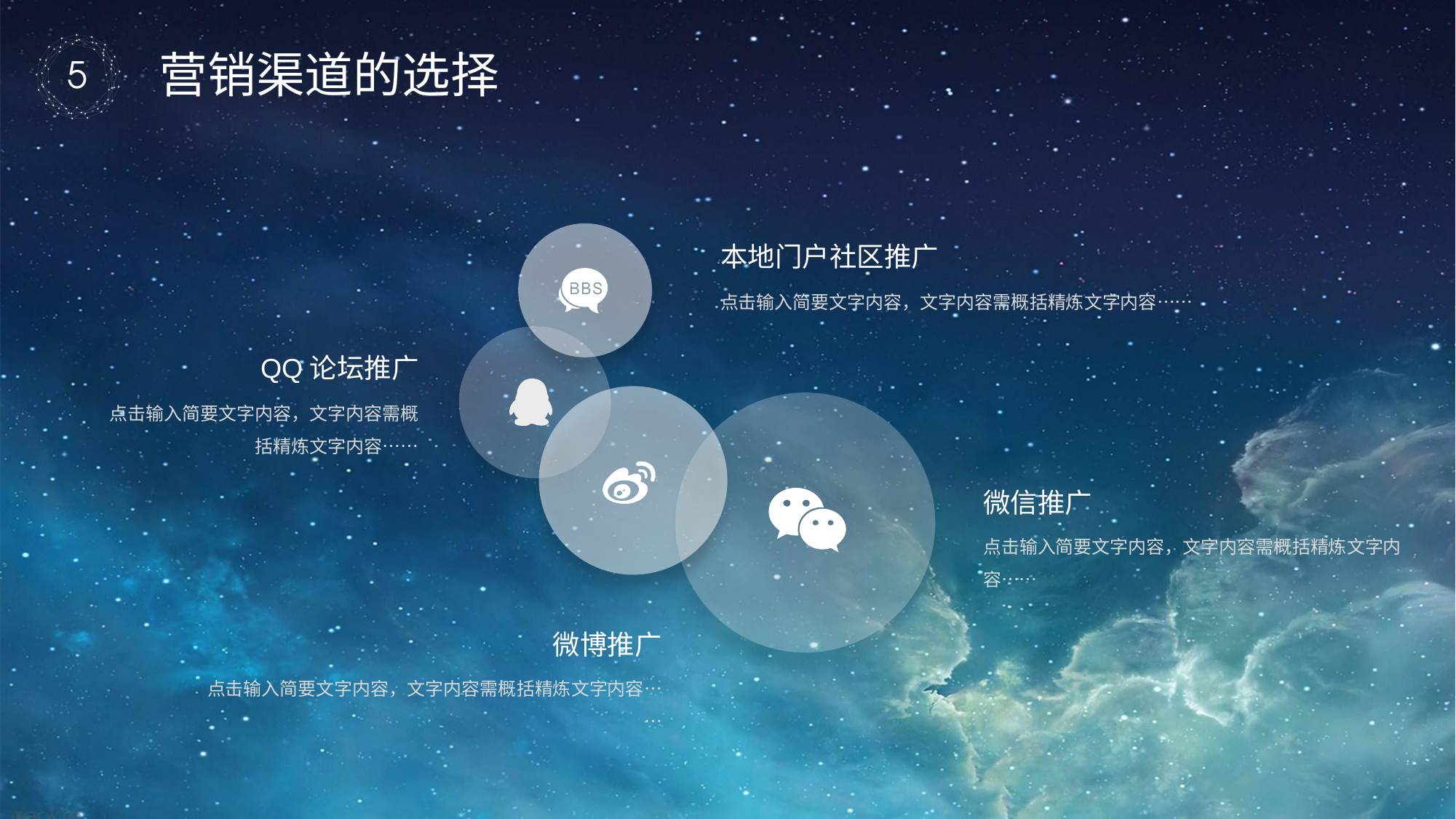

营销渠道的选择

本地门户社区推广
点击输入简要文字内容，文字内容需概括精炼文字内容……

QQ论坛推广
点击输入简要文字内容，文字内容需概括精炼文字内容……

微信推广
点击输入简要文字内容，文字内容需概括精炼文字内容……
微博推广
点击输入简要文字内容，文字内容需概括精炼文字内容……